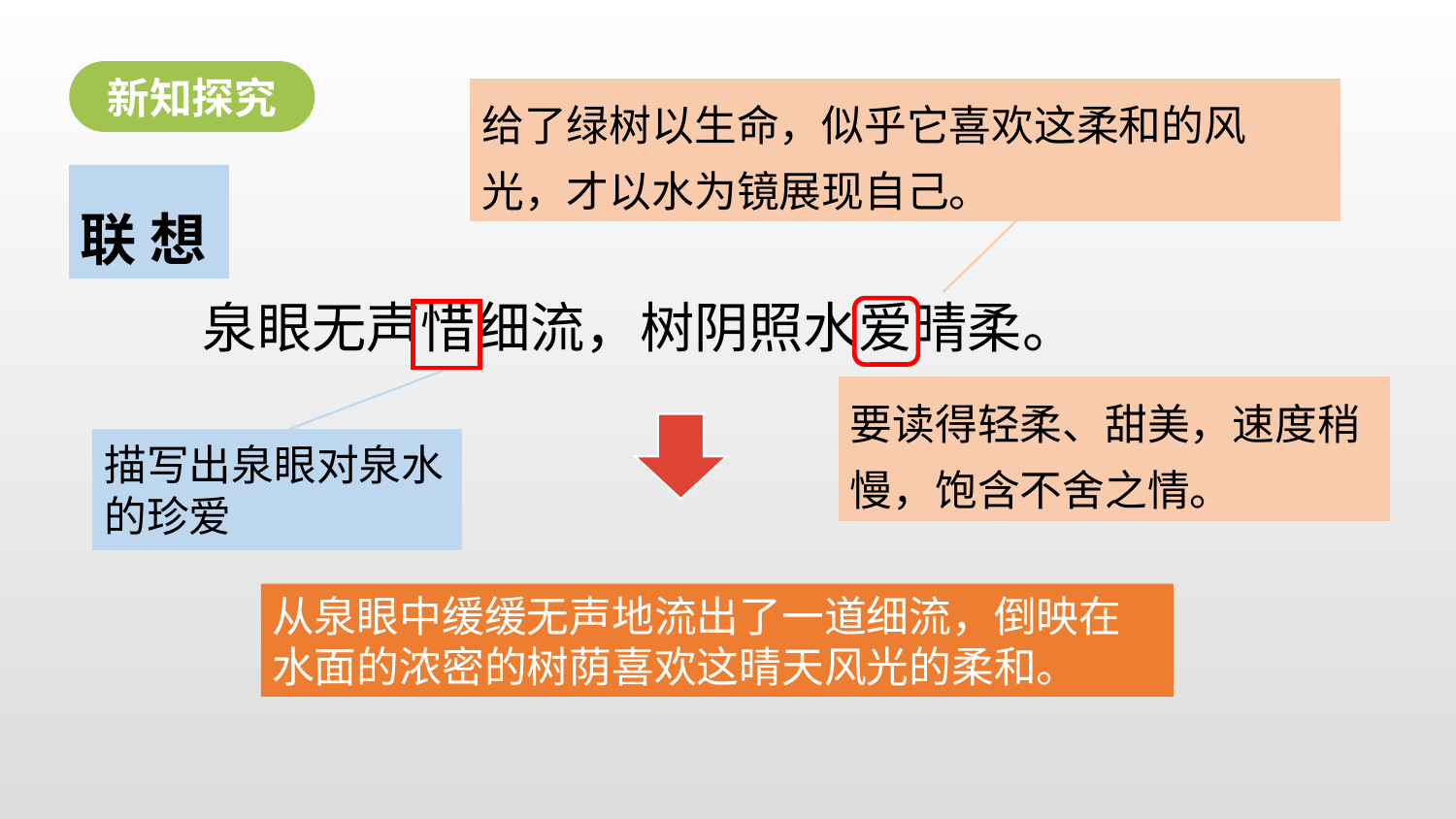

新知探究
给了绿树以生命，似乎它喜欢这柔和的风光，才以水为镜展现自己。
联 想
　　泉眼无声惜细流，树阴照水爱晴柔。

要读得轻柔、甜美，速度稍慢，饱含不舍之情。

描写出泉眼对泉水的珍爱
从泉眼中缓缓无声地流出了一道细流，倒映在水面的浓密的树荫喜欢这晴天风光的柔和。